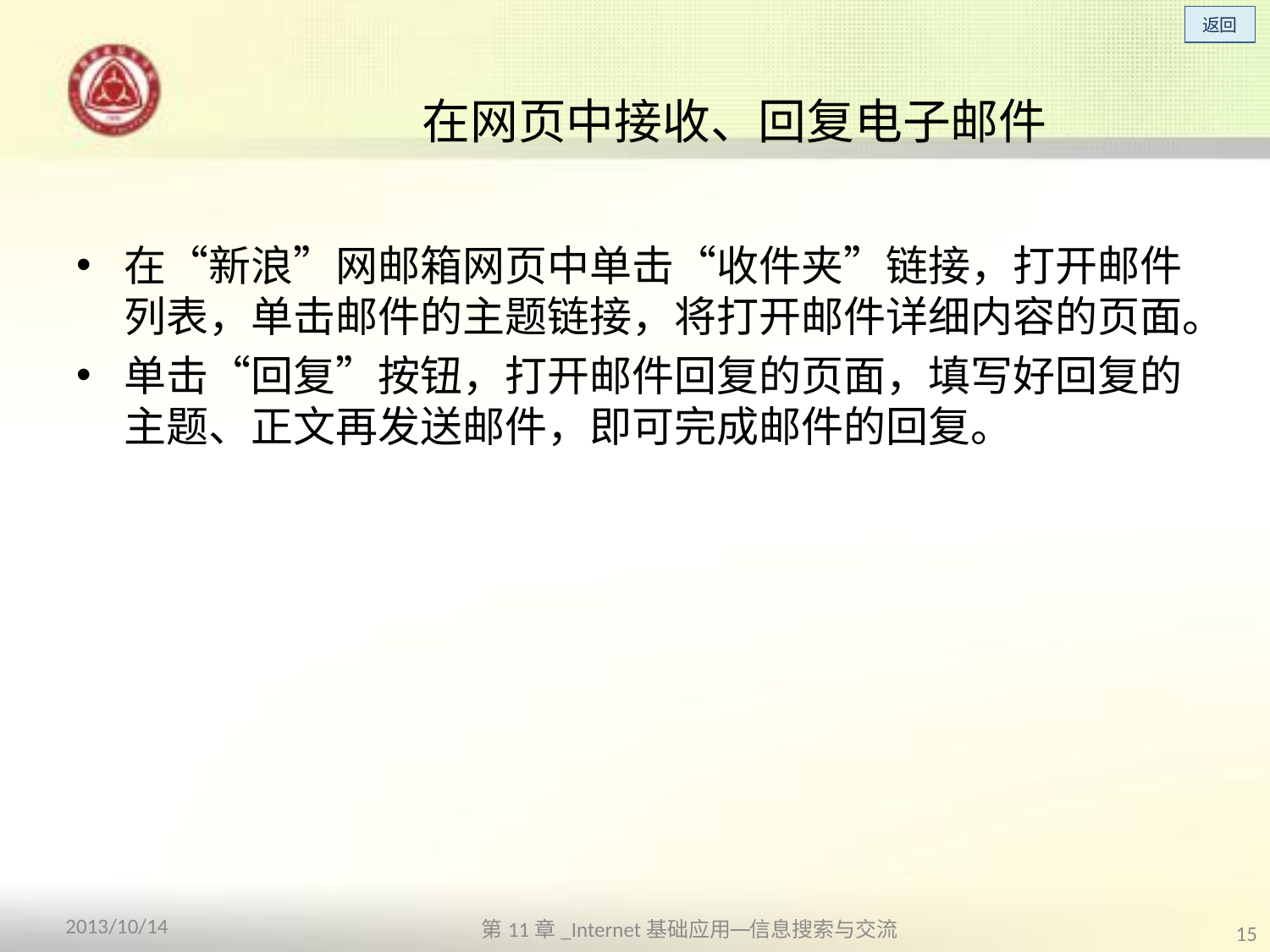

# 在网页中接收、回复电子邮件
在“新浪”网邮箱网页中单击“收件夹”链接，打开邮件列表，单击邮件的主题链接，将打开邮件详细内容的页面。
单击“回复”按钮，打开邮件回复的页面，填写好回复的主题、正文再发送邮件，即可完成邮件的回复。
第11章_Internet基础应用—信息搜索与交流
2013/10/14
15